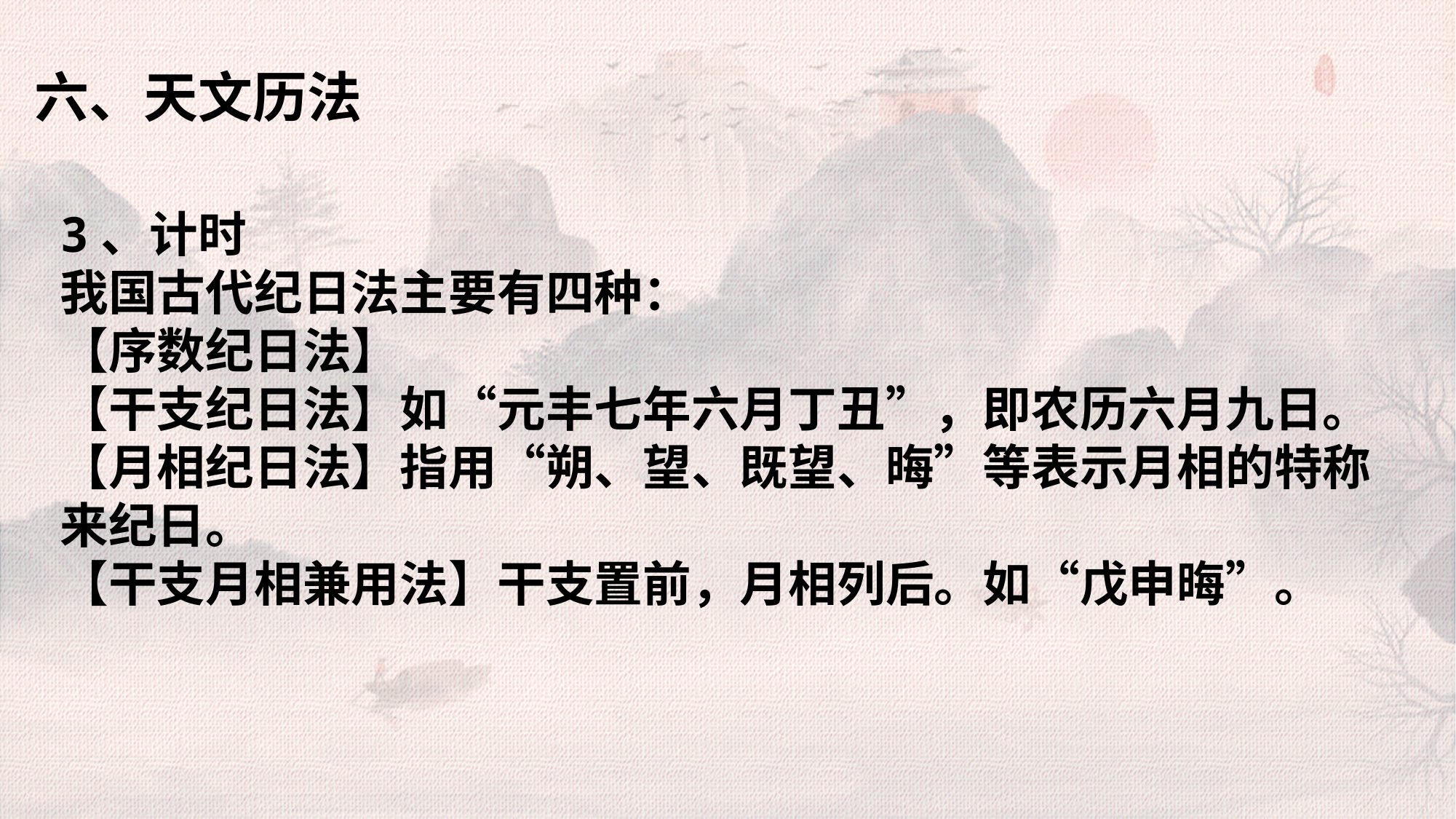

六、天文历法
3、计时
我国古代纪日法主要有四种：
【序数纪日法】
【干支纪日法】如“元丰七年六月丁丑”，即农历六月九日。
【月相纪日法】指用“朔、望、既望、晦”等表示月相的特称来纪日。
【干支月相兼用法】干支置前，月相列后。如“戊申晦”。